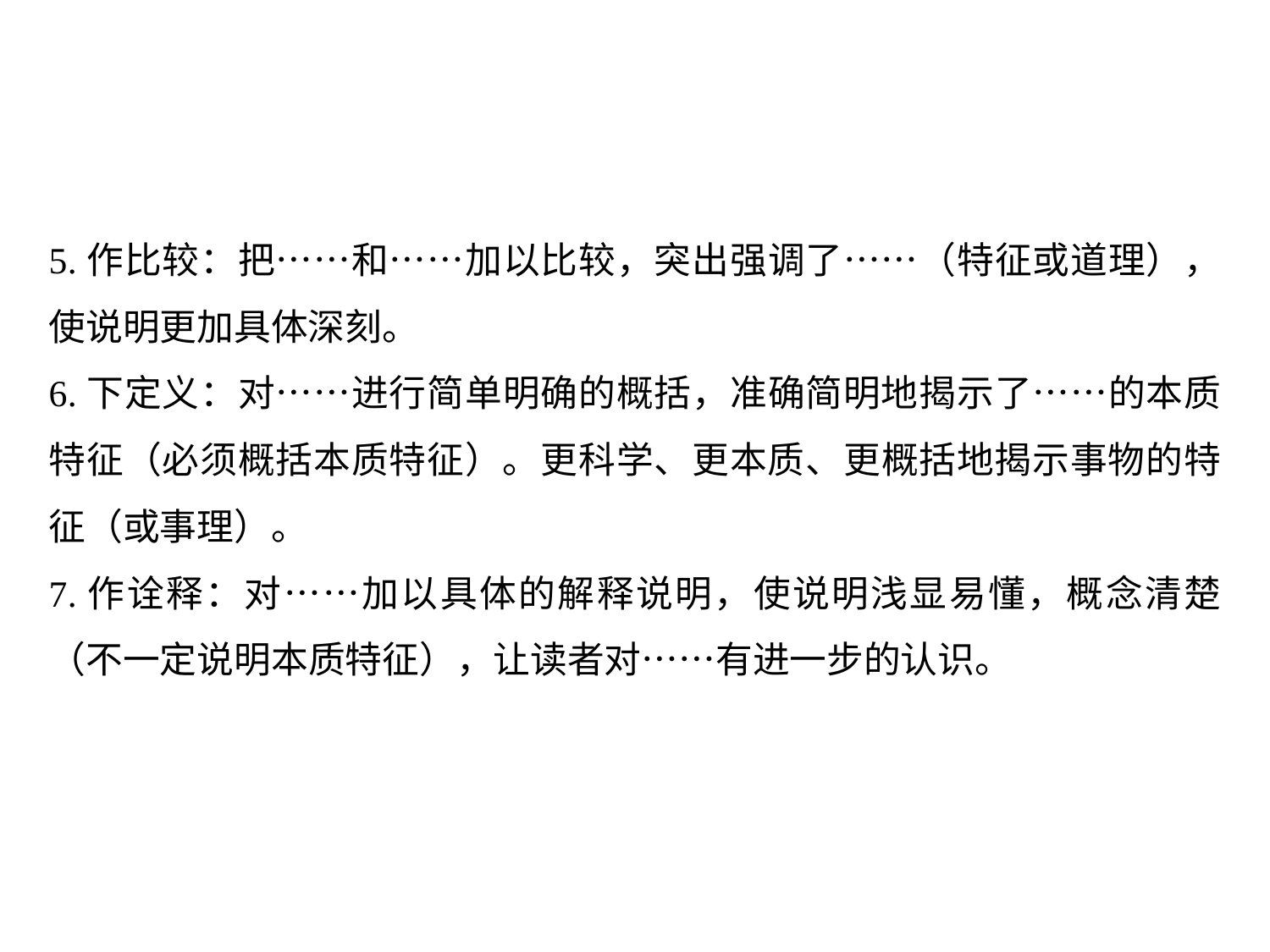

5.作比较：把……和……加以比较，突出强调了……（特征或道理），使说明更加具体深刻。
6.下定义：对……进行简单明确的概括，准确简明地揭示了……的本质特征（必须概括本质特征）。更科学、更本质、更概括地揭示事物的特征（或事理）。
7.作诠释：对……加以具体的解释说明，使说明浅显易懂，概念清楚（不一定说明本质特征），让读者对……有进一步的认识。